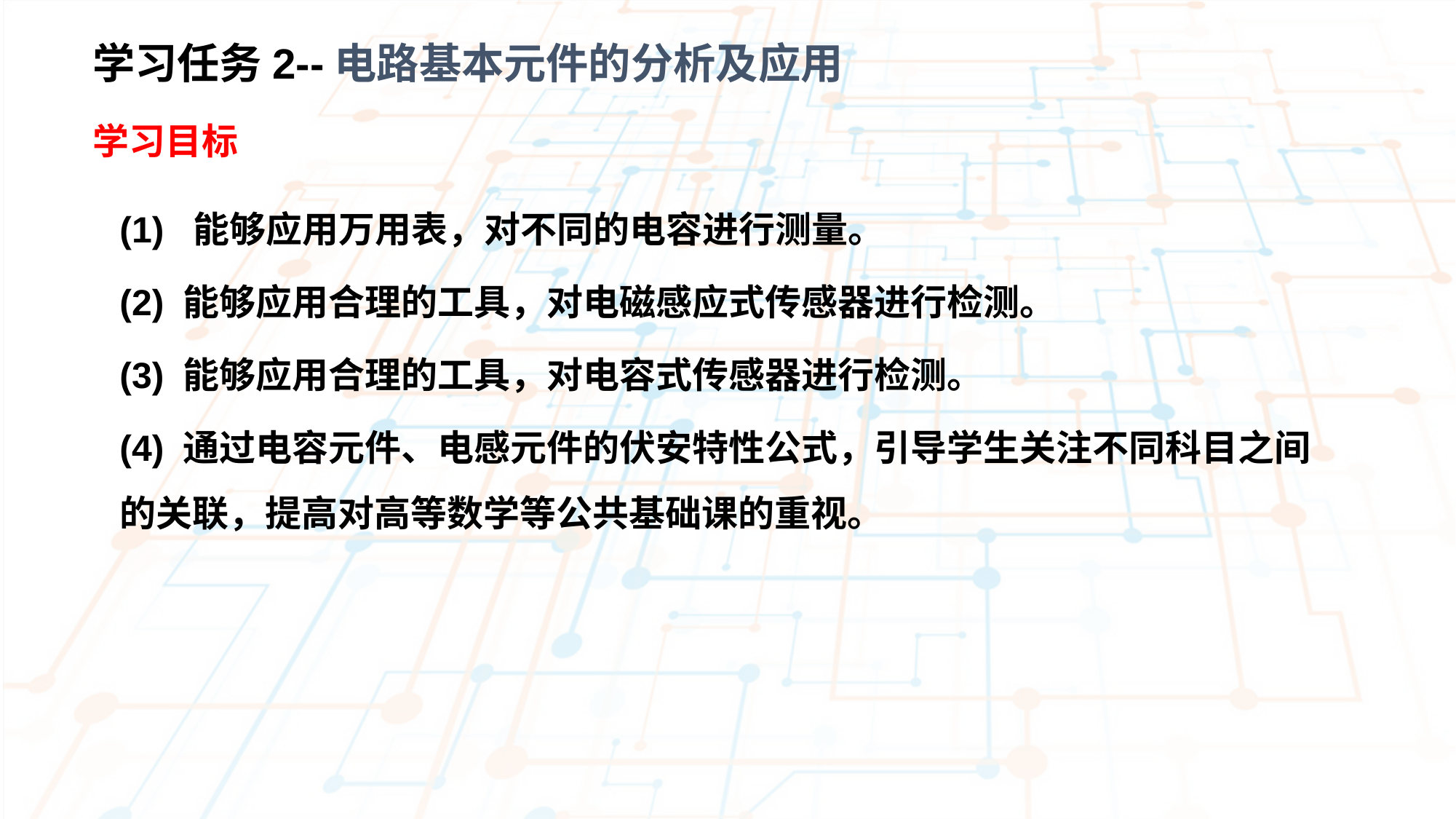

学习任务2--电路基本元件的分析及应用
学习目标

(1)  能够应用万用表，对不同的电容进行测量。
(2) 能够应用合理的工具，对电磁感应式传感器进行检测。
(3) 能够应用合理的工具，对电容式传感器进行检测。
(4) 通过电容元件、电感元件的伏安特性公式，引导学生关注不同科目之间的关联，提高对高等数学等公共基础课的重视。